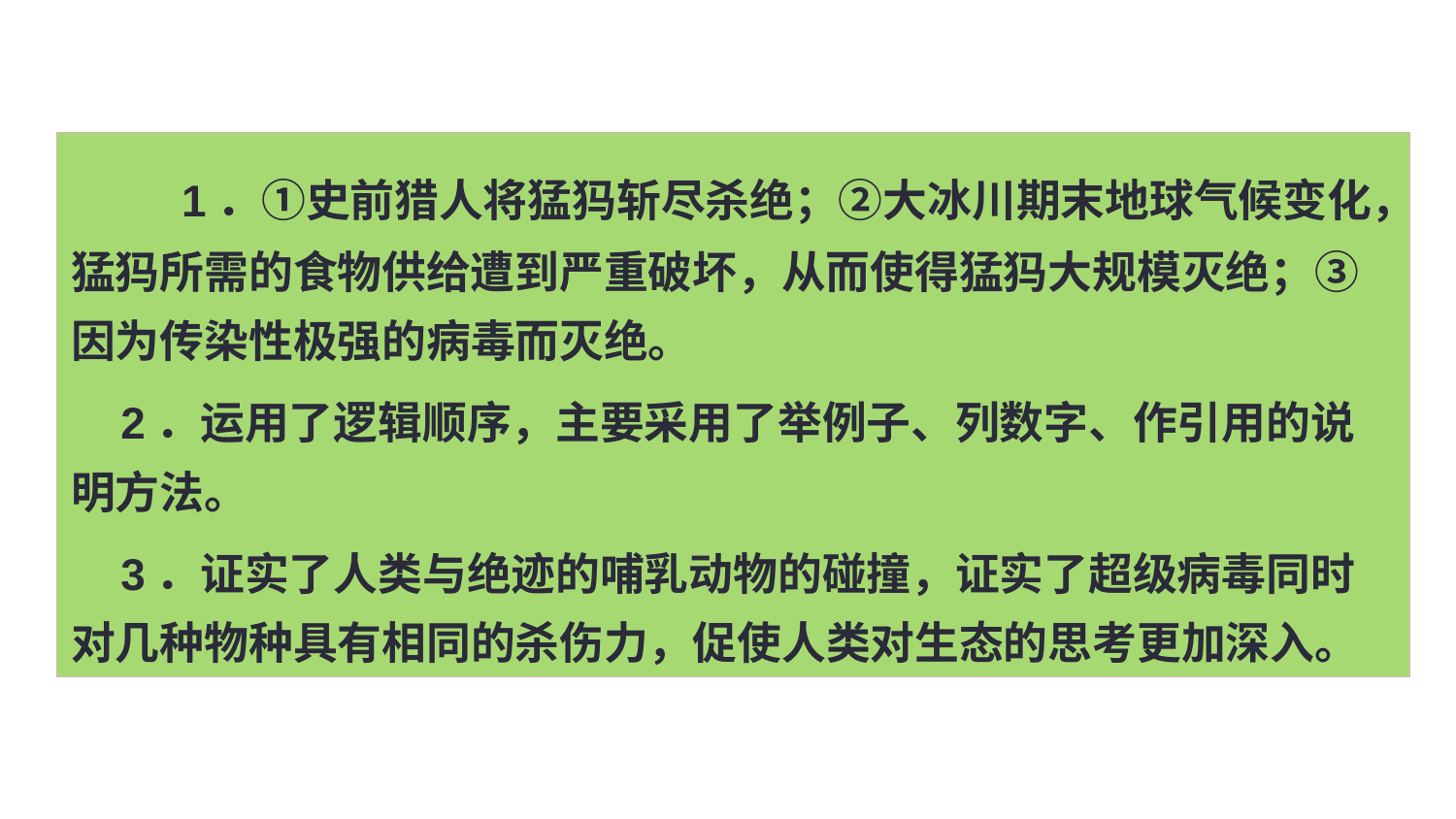

1．①史前猎人将猛犸斩尽杀绝；②大冰川期末地球气候变化，猛犸所需的食物供给遭到严重破坏，从而使得猛犸大规模灭绝；③因为传染性极强的病毒而灭绝。
    2．运用了逻辑顺序，主要采用了举例子、列数字、作引用的说明方法。
    3．证实了人类与绝迹的哺乳动物的碰撞，证实了超级病毒同时对几种物种具有相同的杀伤力，促使人类对生态的思考更加深入。